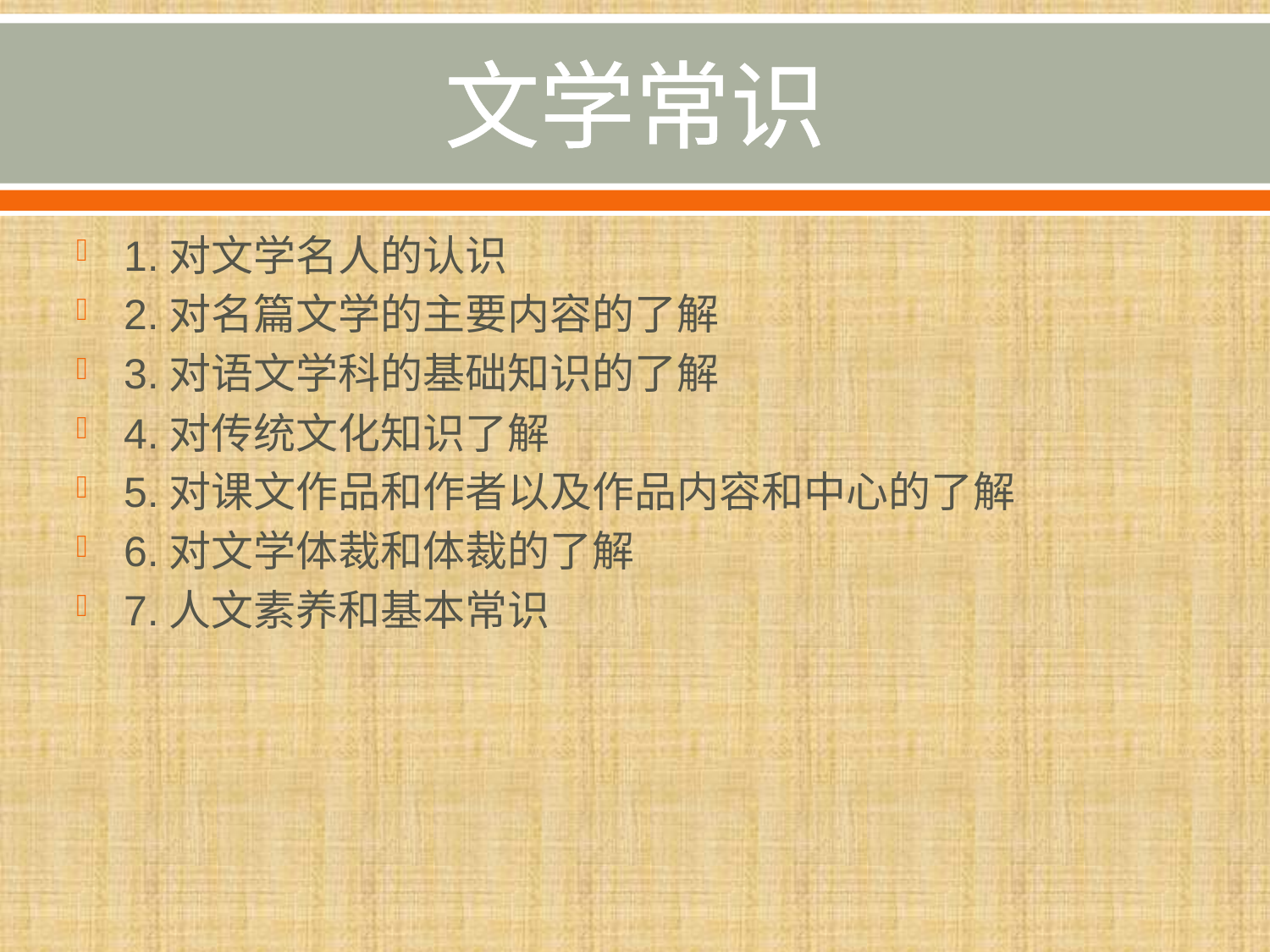

# 文学常识
1.对文学名人的认识
2.对名篇文学的主要内容的了解
3.对语文学科的基础知识的了解
4.对传统文化知识了解
5.对课文作品和作者以及作品内容和中心的了解
6.对文学体裁和体裁的了解
7.人文素养和基本常识